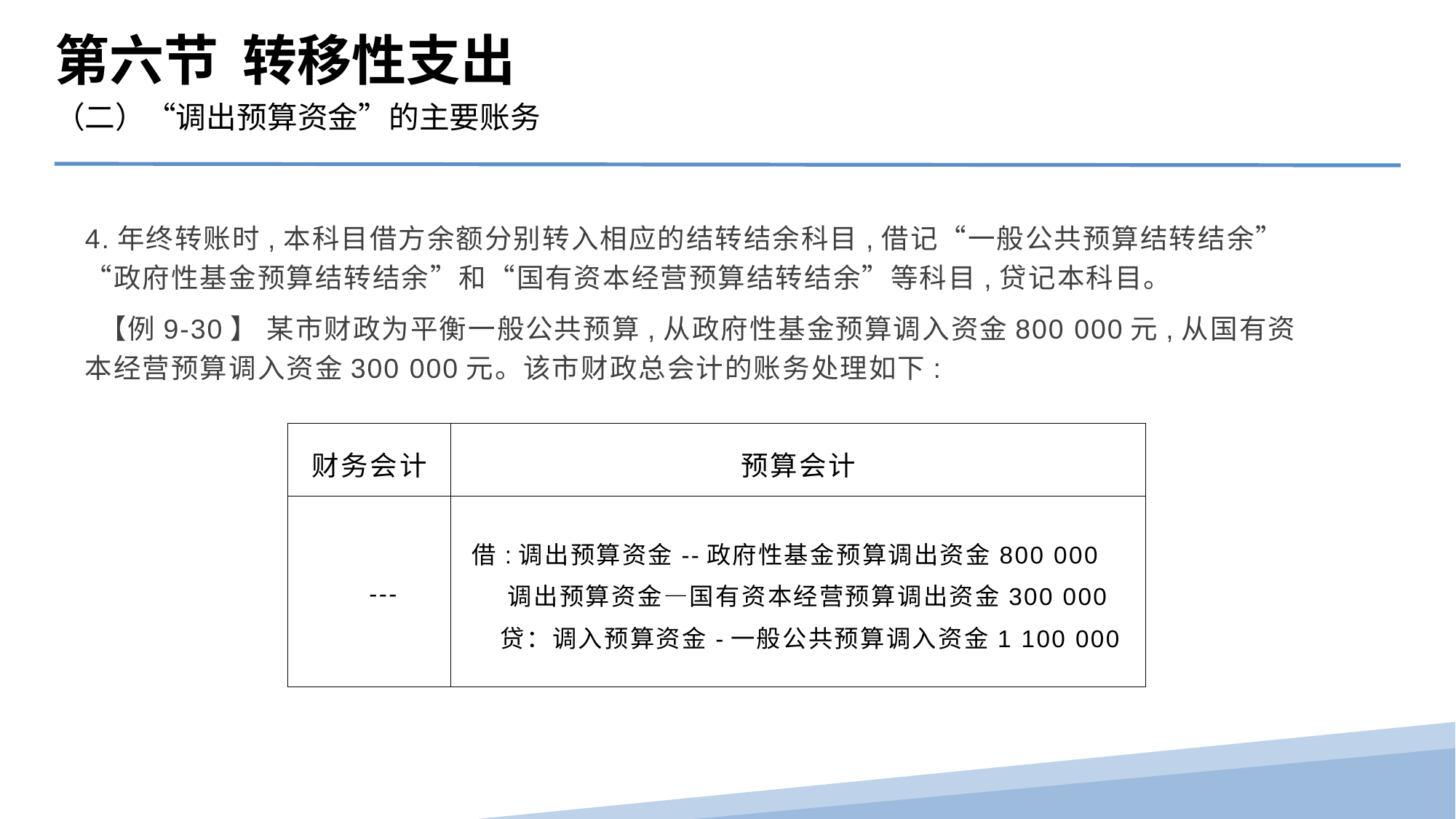

第六节  转移性支出
（二）“调出预算资金”的主要账务
4.年终转账时,本科目借方余额分别转入相应的结转结余科目,借记“一般公共预算结转结余”“政府性基金预算结转结余”和“国有资本经营预算结转结余”等科目,贷记本科目。
 【例9-30】 某市财政为平衡一般公共预算,从政府性基金预算调入资金800 000元,从国有资本经营预算调入资金300 000元。该市财政总会计的账务处理如下:
| 财务会计 | 预算会计 |
| --- | --- |
| --- | 借:调出预算资金--政府性基金预算调出资金800 000 调出预算资金—国有资本经营预算调出资金300 000 贷：调入预算资金-一般公共预算调入资金1 100 000 |